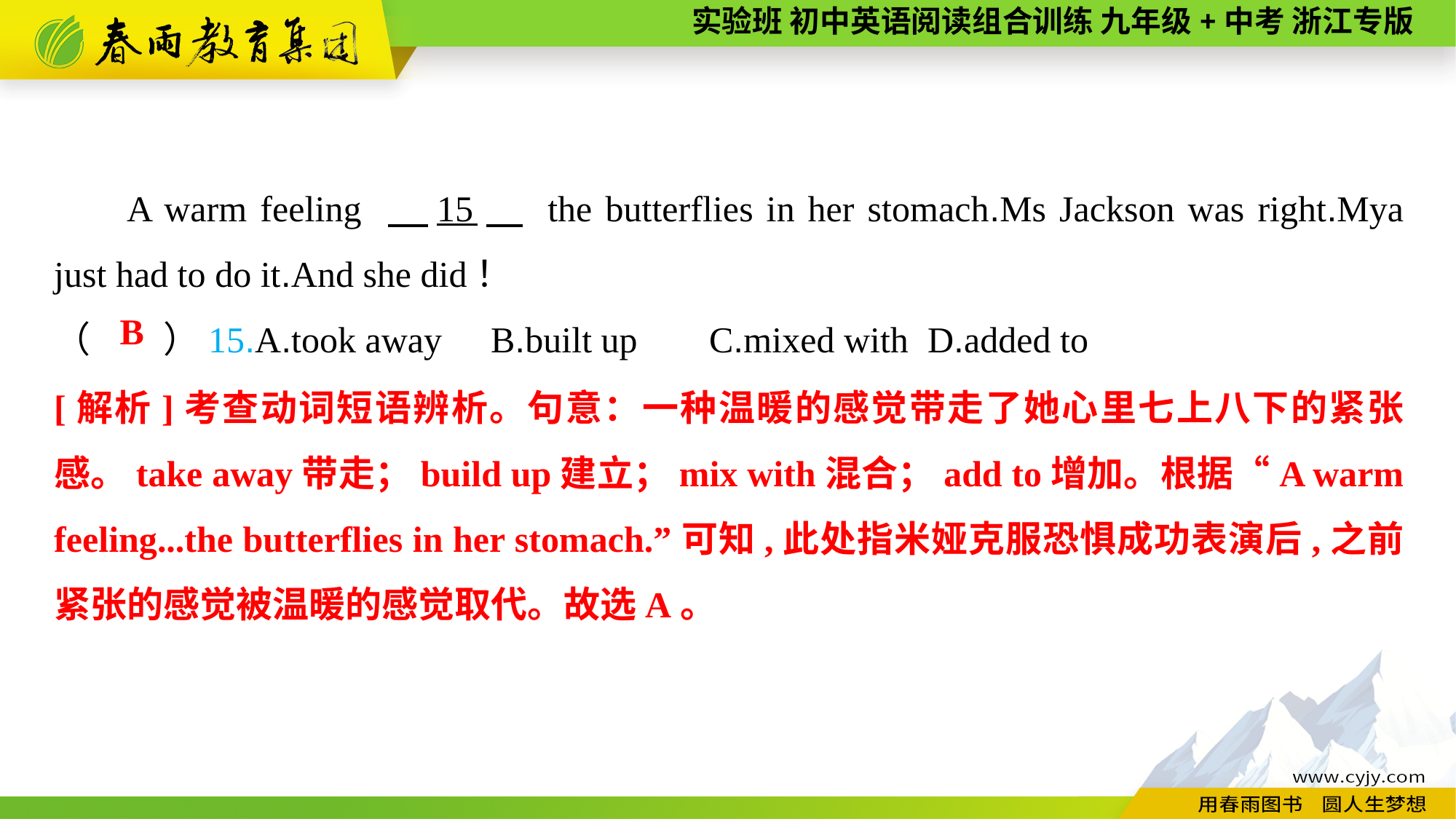

A warm feeling 　15　 the butterflies in her stomach.Ms Jackson was right.Mya just had to do it.And she did！
（　　）15.A.took away	B.built up	C.mixed with	D.added to
B
[解析]考查动词短语辨析。句意：一种温暖的感觉带走了她心里七上八下的紧张感。take away带走；build up建立；mix with混合；add to增加。根据“A warm feeling...the butterflies in her stomach.”可知,此处指米娅克服恐惧成功表演后,之前紧张的感觉被温暖的感觉取代。故选A。